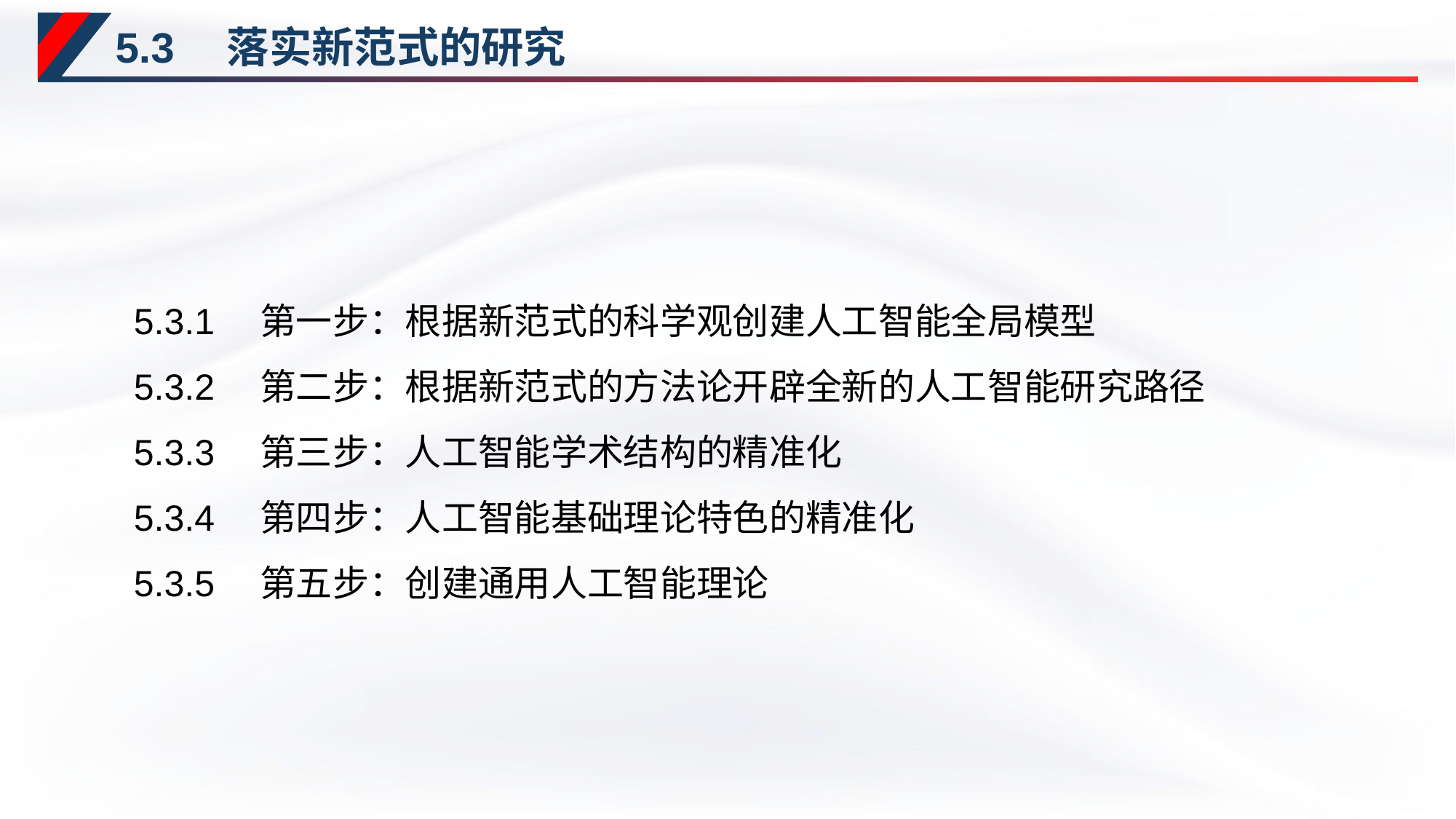

# 5.3　落实新范式的研究
5.3.1　第一步：根据新范式的科学观创建人工智能全局模型
5.3.2　第二步：根据新范式的方法论开辟全新的人工智能研究路径
5.3.3　第三步：人工智能学术结构的精准化
5.3.4　第四步：人工智能基础理论特色的精准化
5.3.5　第五步：创建通用人工智能理论